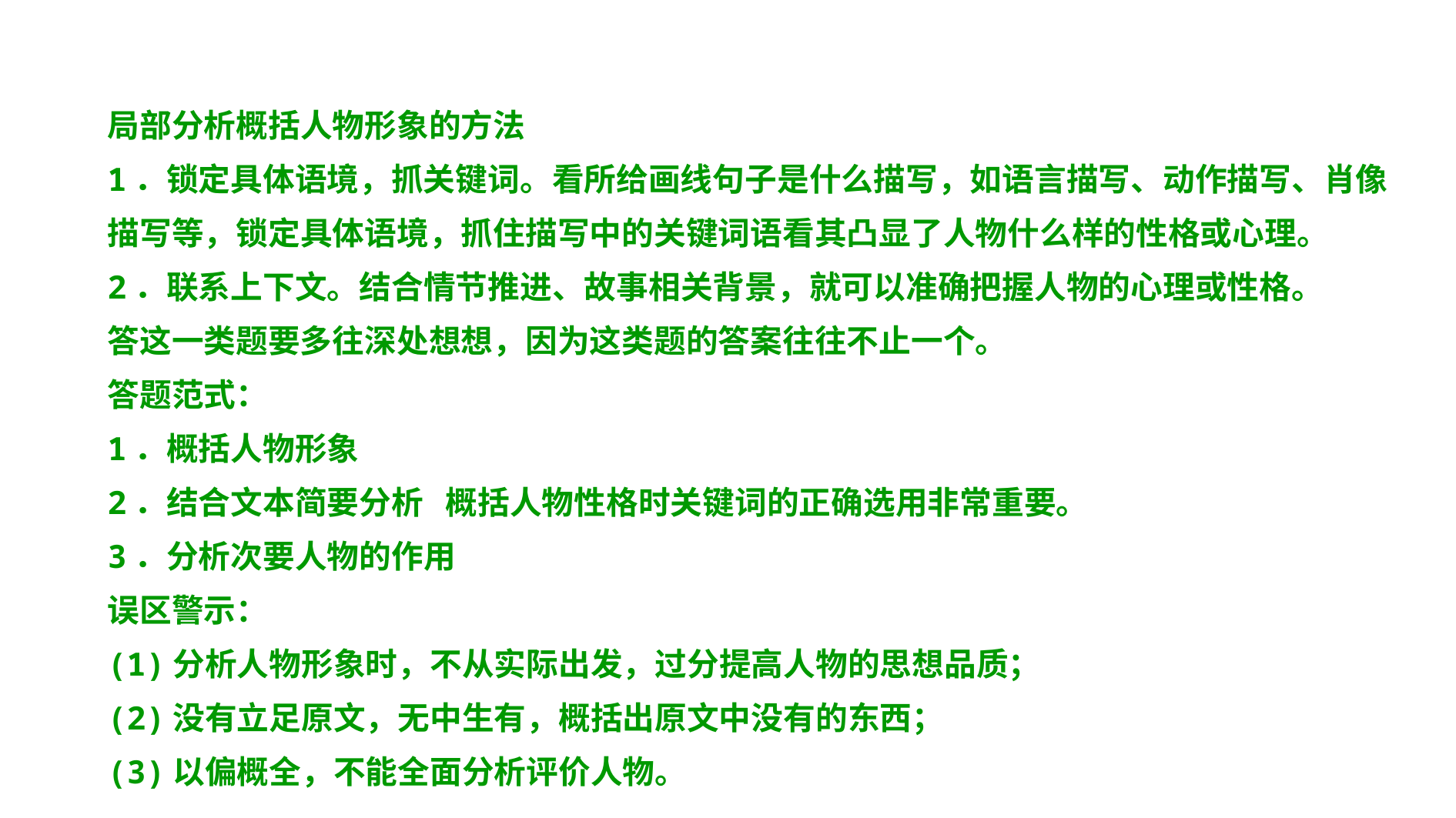

(二)指定语段分析人物心理或性格特点
局部分析概括人物形象的方法
1．锁定具体语境，抓关键词。看所给画线句子是什么描写，如语言描写、动作描写、肖像描写等，锁定具体语境，抓住描写中的关键词语看其凸显了人物什么样的性格或心理。
2．联系上下文。结合情节推进、故事相关背景，就可以准确把握人物的心理或性格。
答这一类题要多往深处想想，因为这类题的答案往往不止一个。
答题范式：
1．概括人物形象
2．结合文本简要分析   概括人物性格时关键词的正确选用非常重要。
3．分析次要人物的作用
误区警示：
(1)分析人物形象时，不从实际出发，过分提高人物的思想品质；
(2)没有立足原文，无中生有，概括出原文中没有的东西；
(3)以偏概全，不能全面分析评价人物。